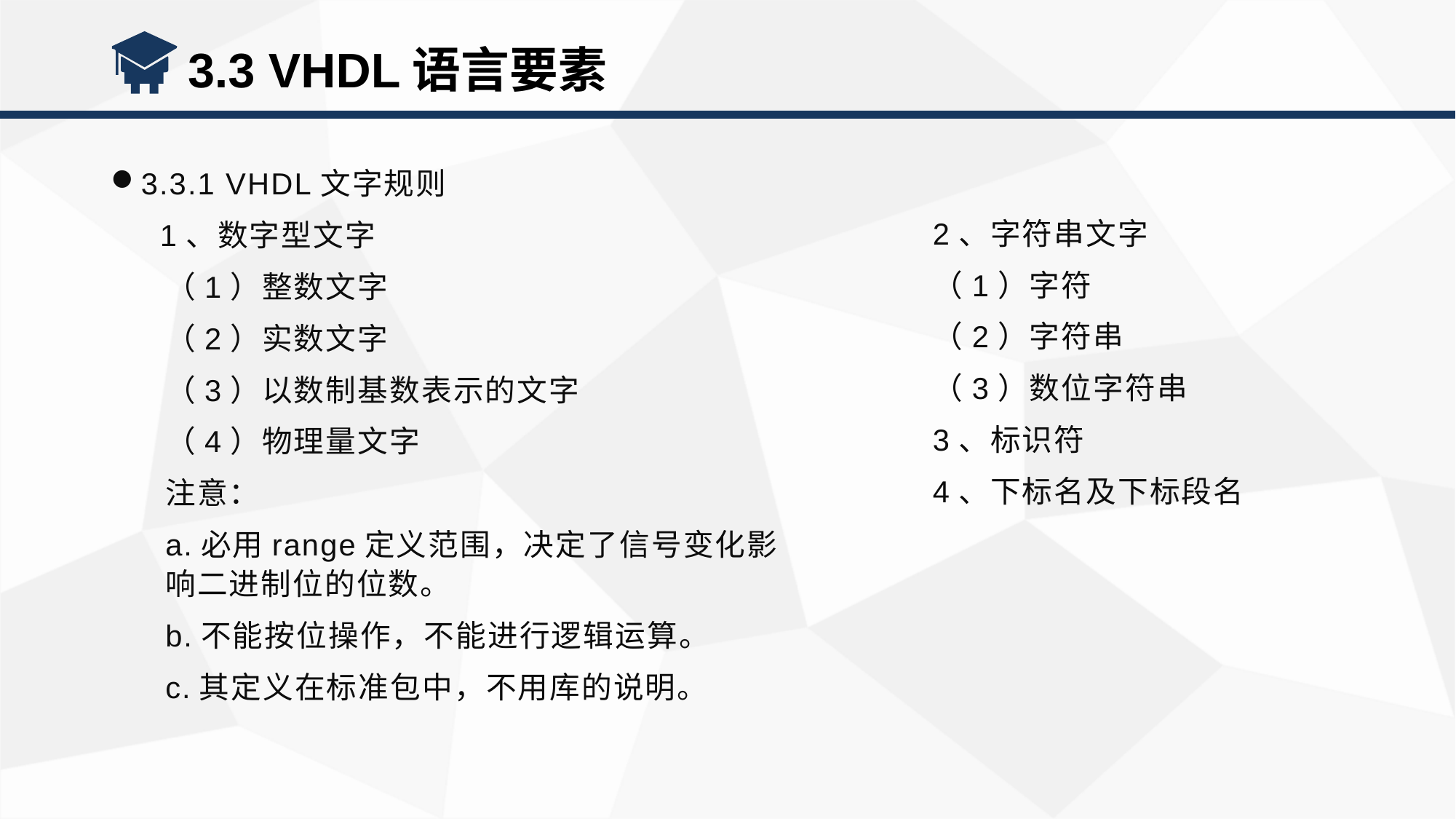

3.3 VHDL语言要素

3.3.1 VHDL文字规则
     1、数字型文字
（1）整数文字
（2）实数文字
（3）以数制基数表示的文字
（4）物理量文字
注意：
a.必用range定义范围，决定了信号变化影响二进制位的位数。
b.不能按位操作，不能进行逻辑运算。
c.其定义在标准包中，不用库的说明。

2、字符串文字
（1）字符
（2）字符串
（3）数位字符串
3、标识符
4、下标名及下标段名